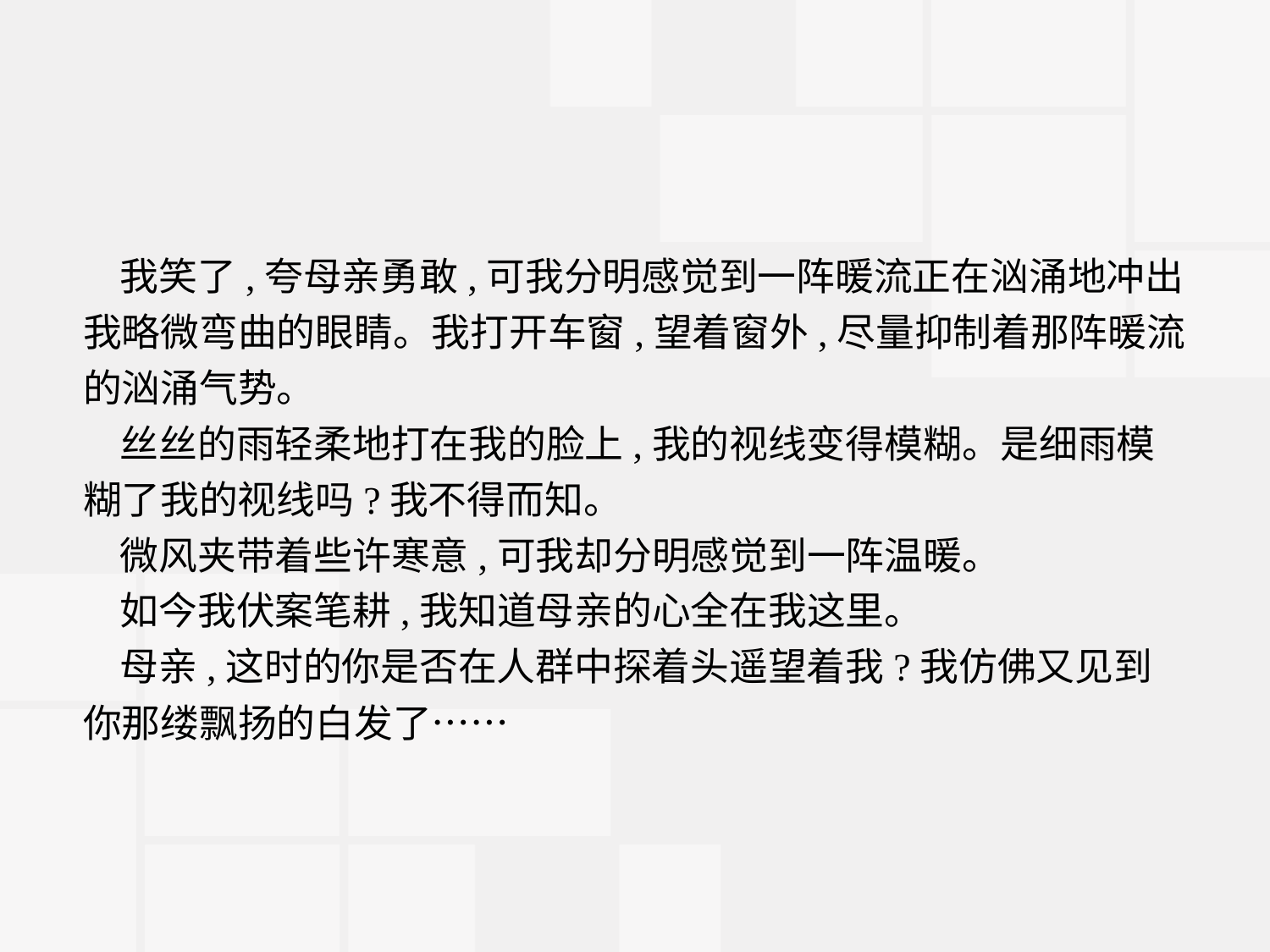

我笑了,夸母亲勇敢,可我分明感觉到一阵暖流正在汹涌地冲出我略微弯曲的眼睛。我打开车窗,望着窗外,尽量抑制着那阵暖流的汹涌气势。
丝丝的雨轻柔地打在我的脸上,我的视线变得模糊。是细雨模糊了我的视线吗?我不得而知。
微风夹带着些许寒意,可我却分明感觉到一阵温暖。
如今我伏案笔耕,我知道母亲的心全在我这里。
母亲,这时的你是否在人群中探着头遥望着我?我仿佛又见到你那缕飘扬的白发了……